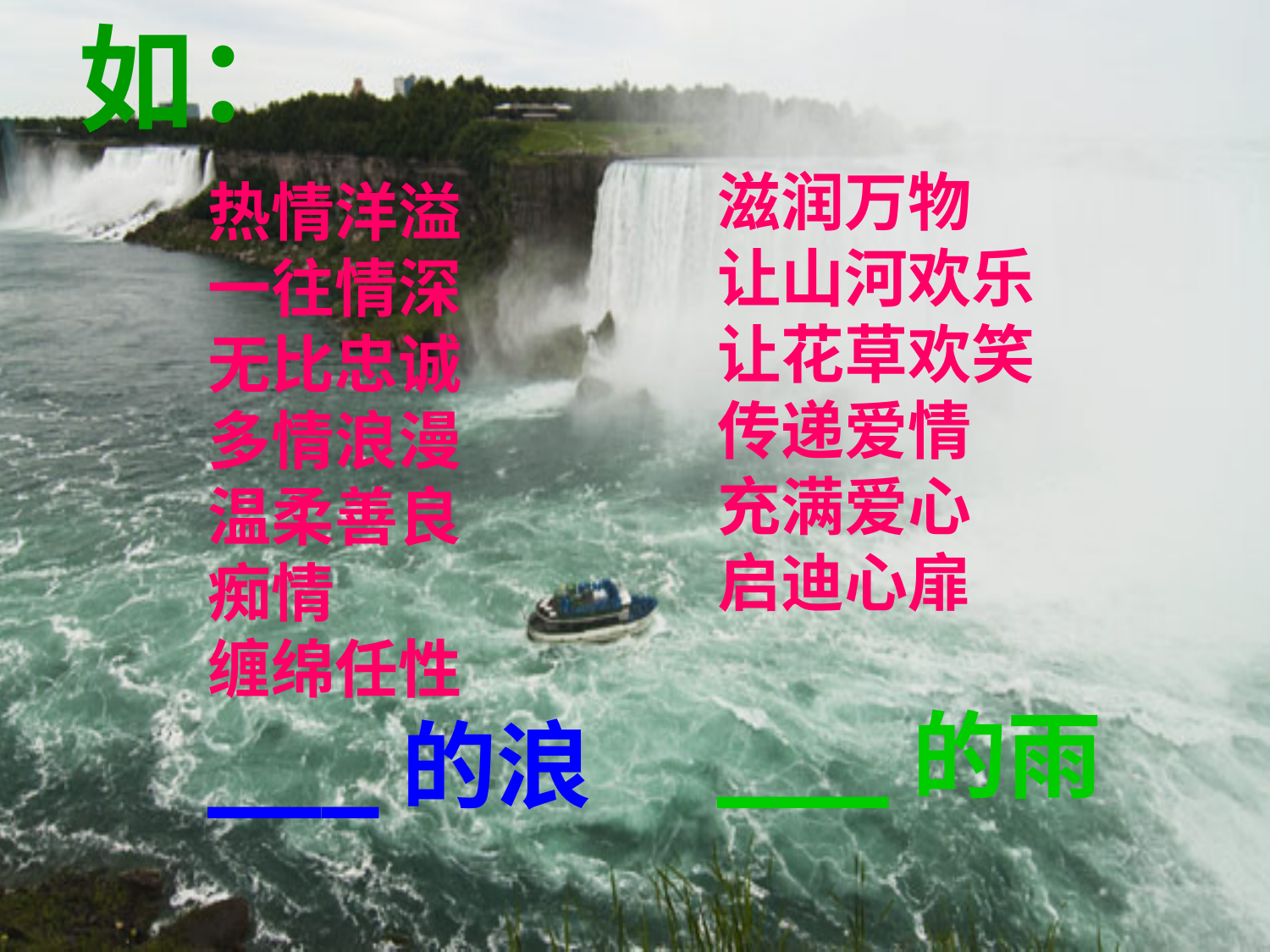

如：
滋润万物
让山河欢乐
让花草欢笑
传递爱情
充满爱心
启迪心扉

___的雨
热情洋溢
一往情深
无比忠诚
多情浪漫
温柔善良
痴情
缠绵任性
___的浪